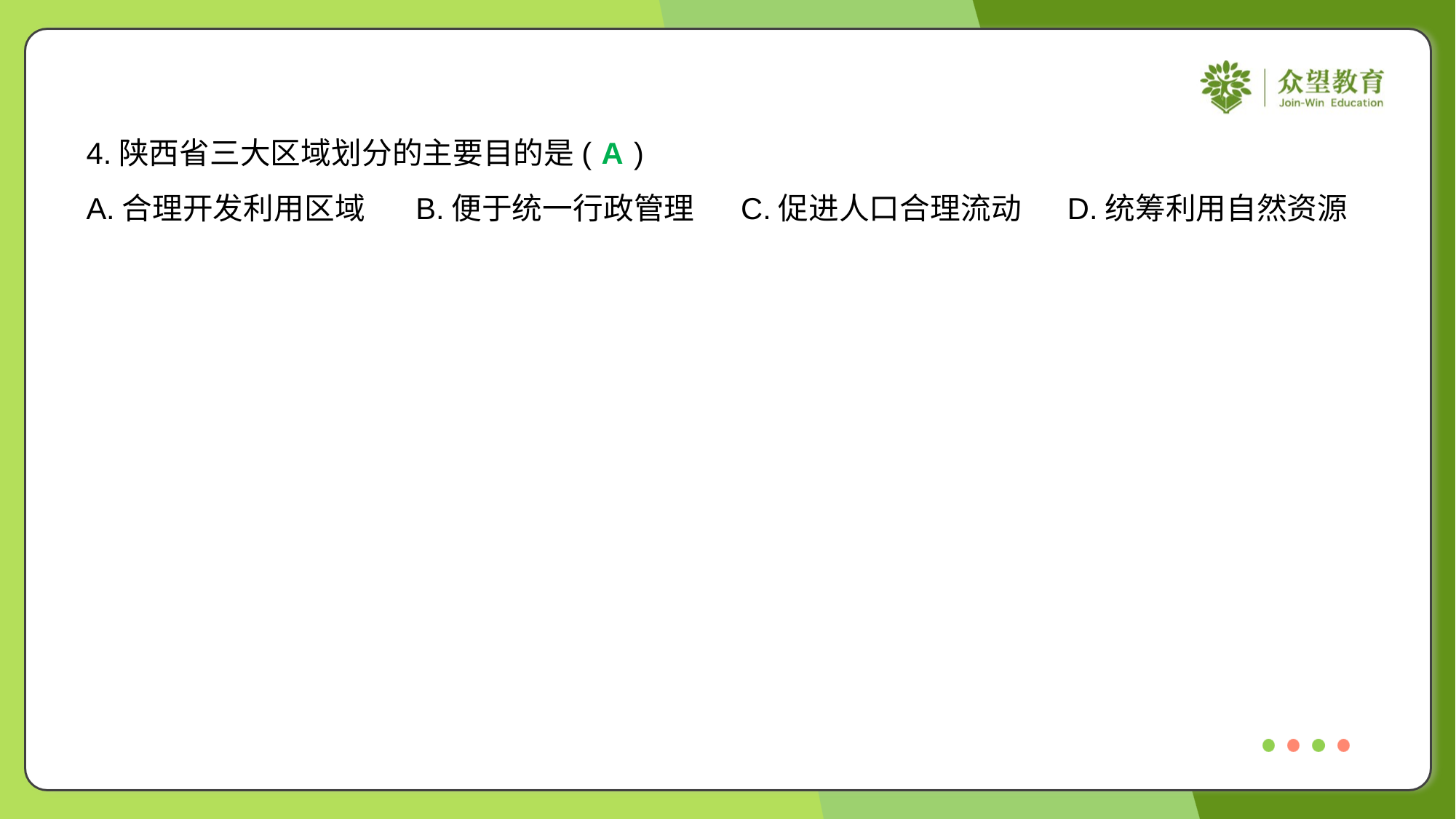

4.陕西省三大区域划分的主要目的是(     )
A
A.合理开发利用区域	B.便于统一行政管理	C.促进人口合理流动	D.统筹利用自然资源